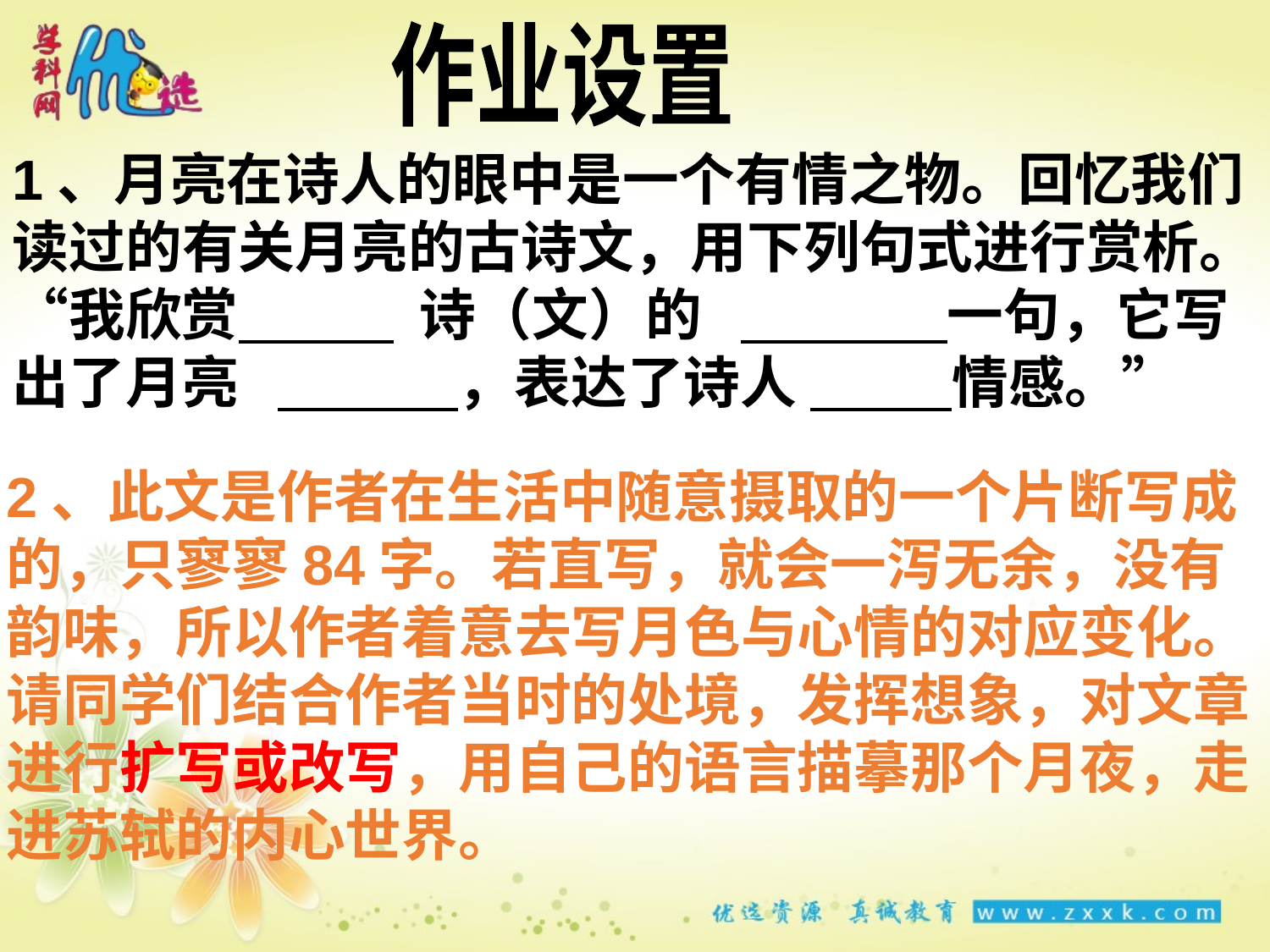

作业设置
1、月亮在诗人的眼中是一个有情之物。回忆我们读过的有关月亮的古诗文，用下列句式进行赏析。
“我欣赏              诗（文）的                   一句，它写出了月亮                 ，表达了诗人            情感。”
2、此文是作者在生活中随意摄取的一个片断写成的，只寥寥84字。若直写，就会一泻无余，没有韵味，所以作者着意去写月色与心情的对应变化。请同学们结合作者当时的处境，发挥想象，对文章进行扩写或改写，用自己的语言描摹那个月夜，走进苏轼的内心世界。